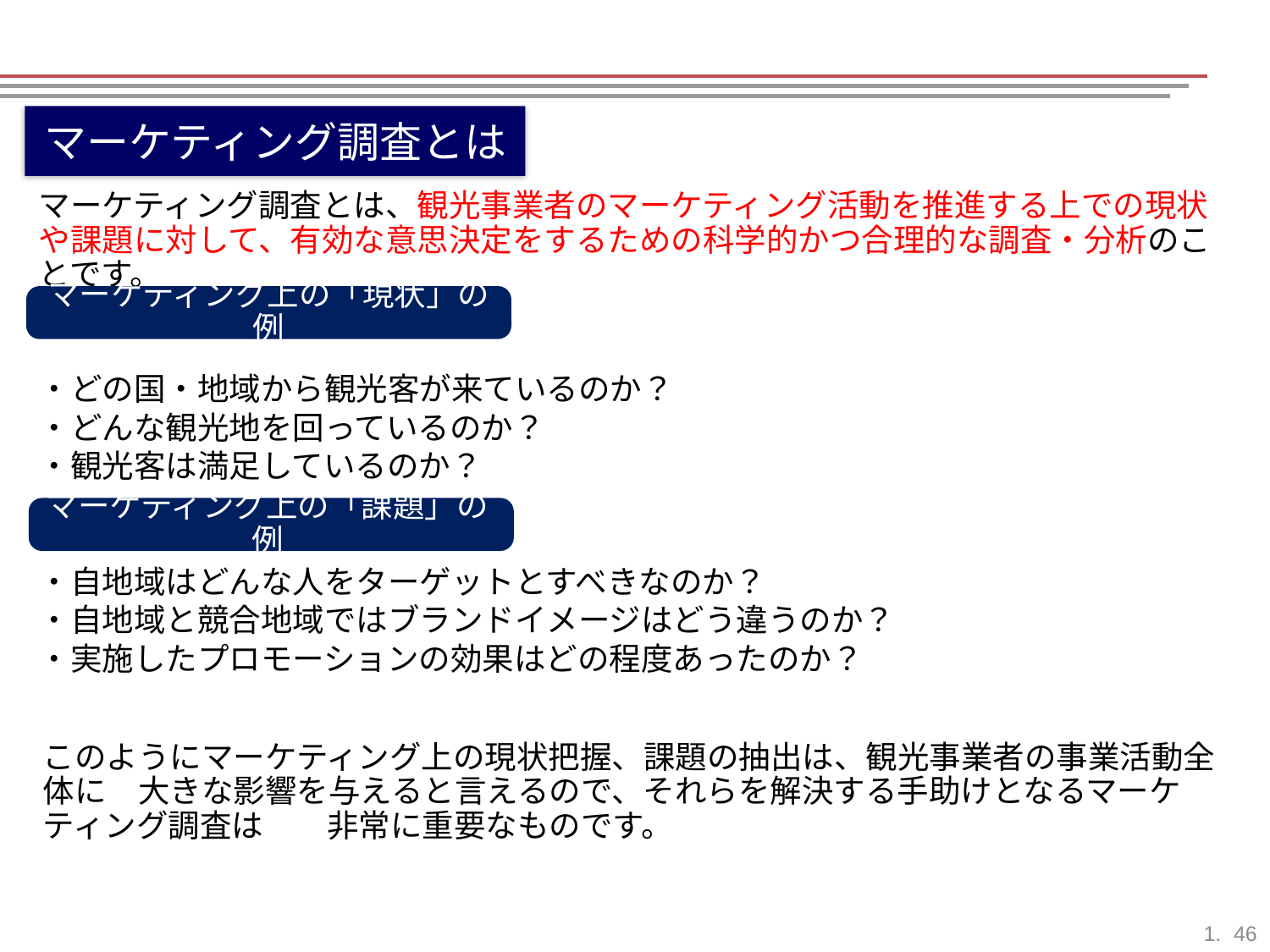

マーケティング調査とは
マーケティング調査とは、観光事業者のマーケティング活動を推進する上での現状や課題に対して、有効な意思決定をするための科学的かつ合理的な調査・分析のことです。

・どの国・地域から観光客が来ているのか？
・どんな観光地を回っているのか？
・観光客は満足しているのか？

・自地域はどんな人をターゲットとすべきなのか？
・自地域と競合地域ではブランドイメージはどう違うのか？
・実施したプロモーションの効果はどの程度あったのか？

マーケティング上の「現状」の例
マーケティング上の「課題」の例

このようにマーケティング上の現状把握、課題の抽出は、観光事業者の事業活動全体に　大きな影響を与えると言えるので、それらを解決する手助けとなるマーケティング調査は　　非常に重要なものです。
46